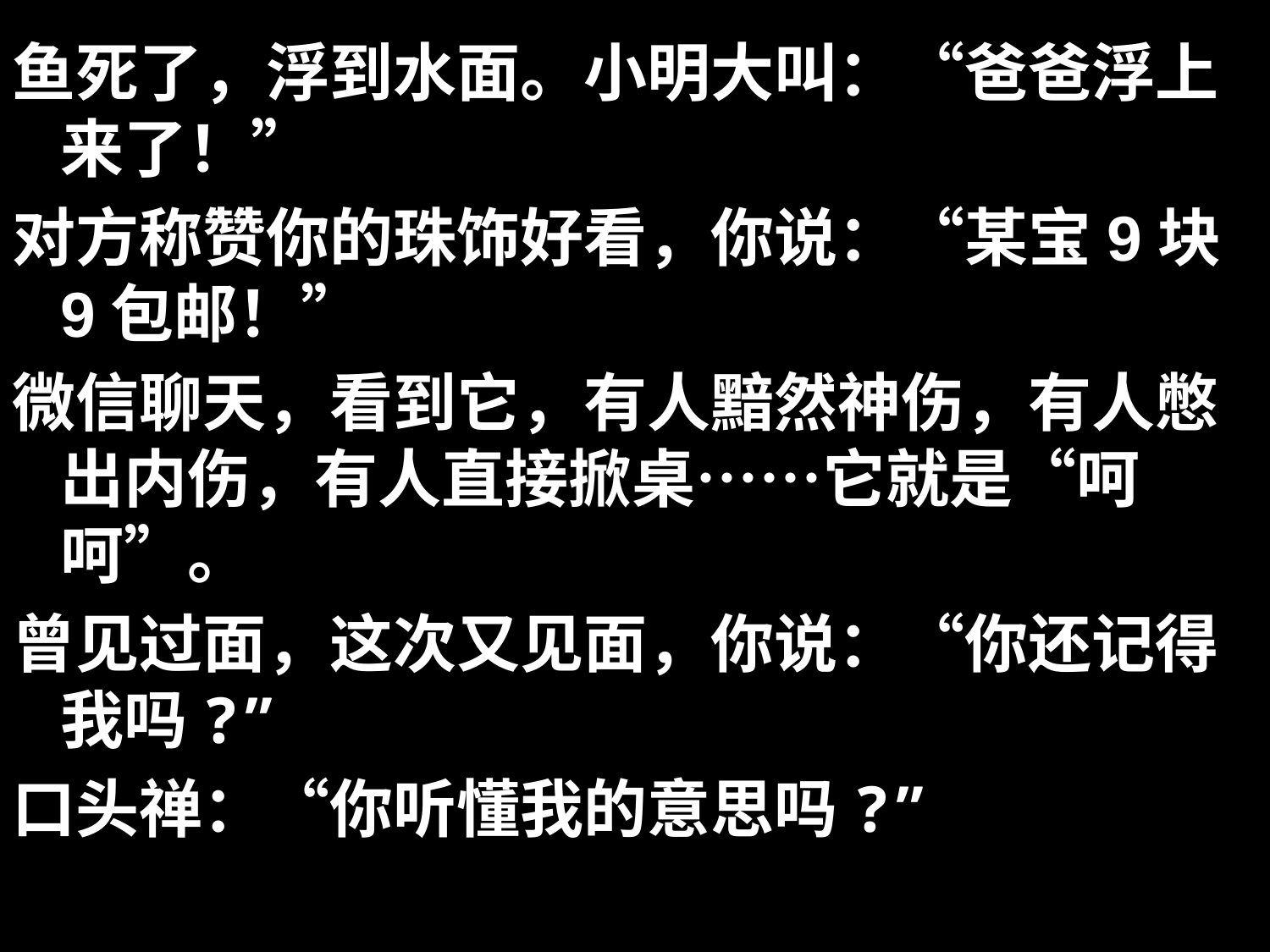

鱼死了，浮到水面。小明大叫：“爸爸浮上来了！”
对方称赞你的珠饰好看，你说：“某宝9块9包邮！”
微信聊天，看到它，有人黯然神伤，有人憋出内伤，有人直接掀桌……它就是“呵呵”。
曾见过面，这次又见面，你说：“你还记得我吗?”
口头禅：“你听懂我的意思吗?”